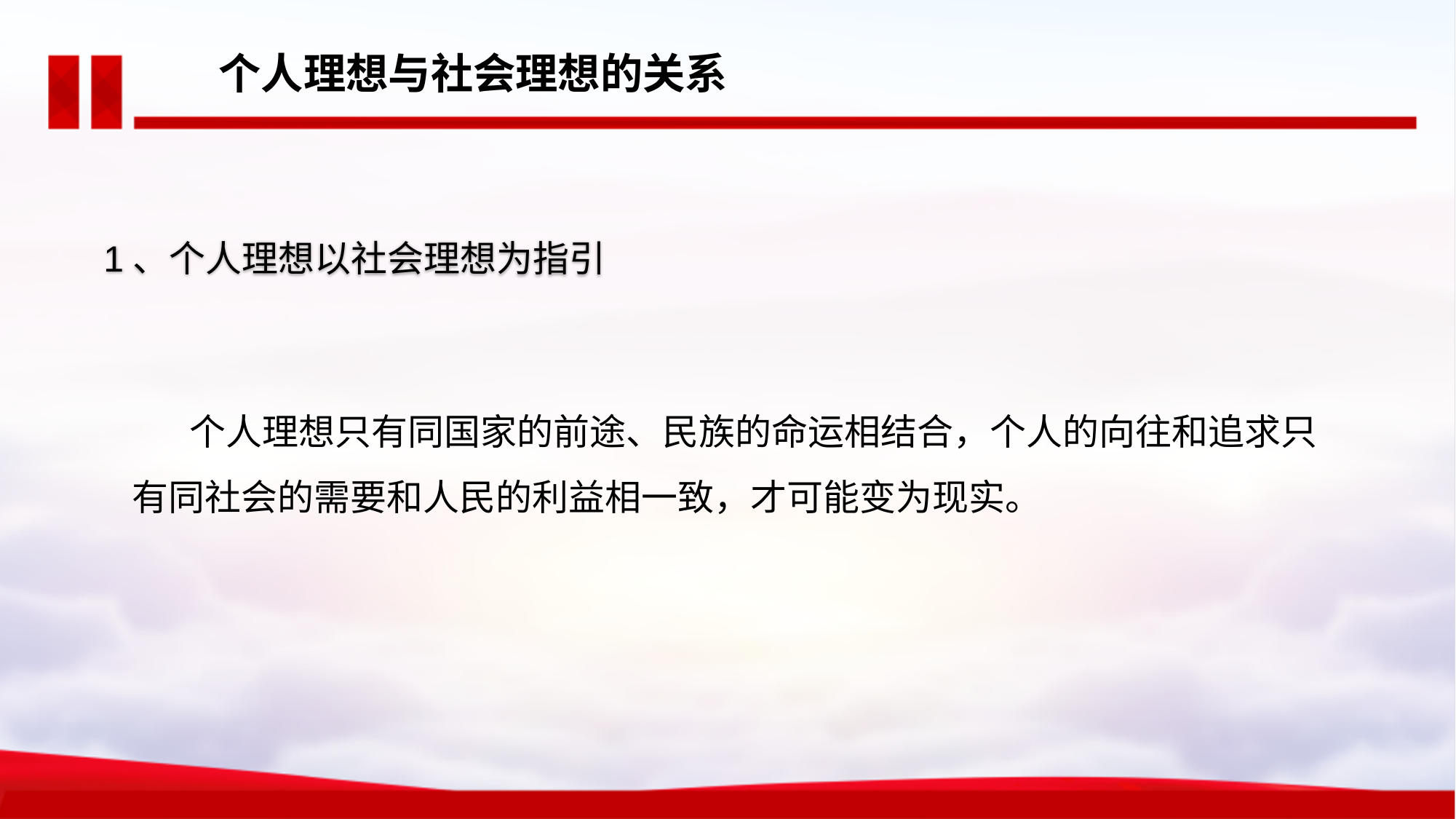

个人理想与社会理想的关系
1、个人理想以社会理想为指引
      个人理想只有同国家的前途、民族的命运相结合，个人的向往和追求只有同社会的需要和人民的利益相一致，才可能变为现实。